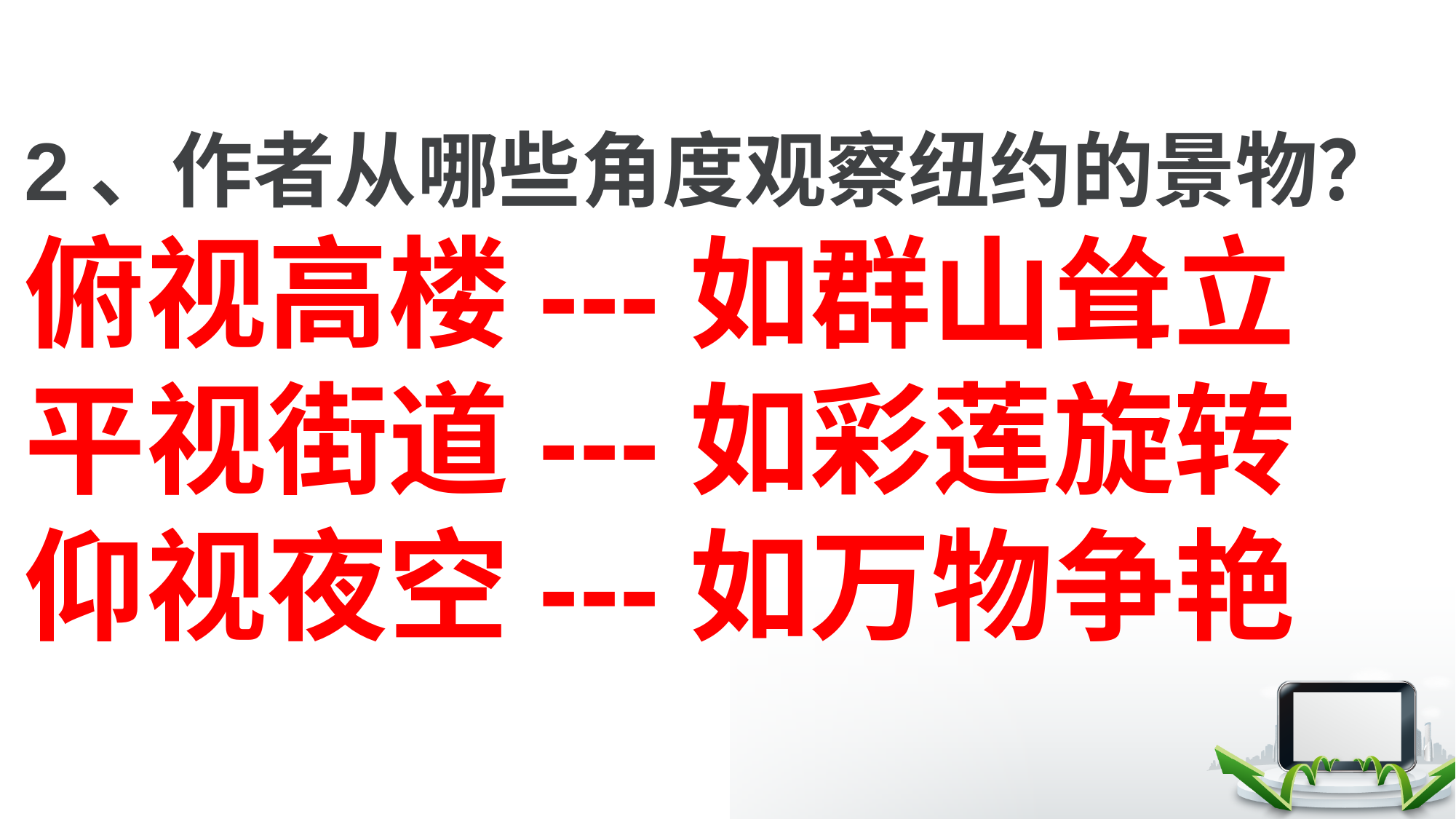

#
2、作者从哪些角度观察纽约的景物？
俯视高楼---如群山耸立
平视街道---如彩莲旋转
仰视夜空---如万物争艳